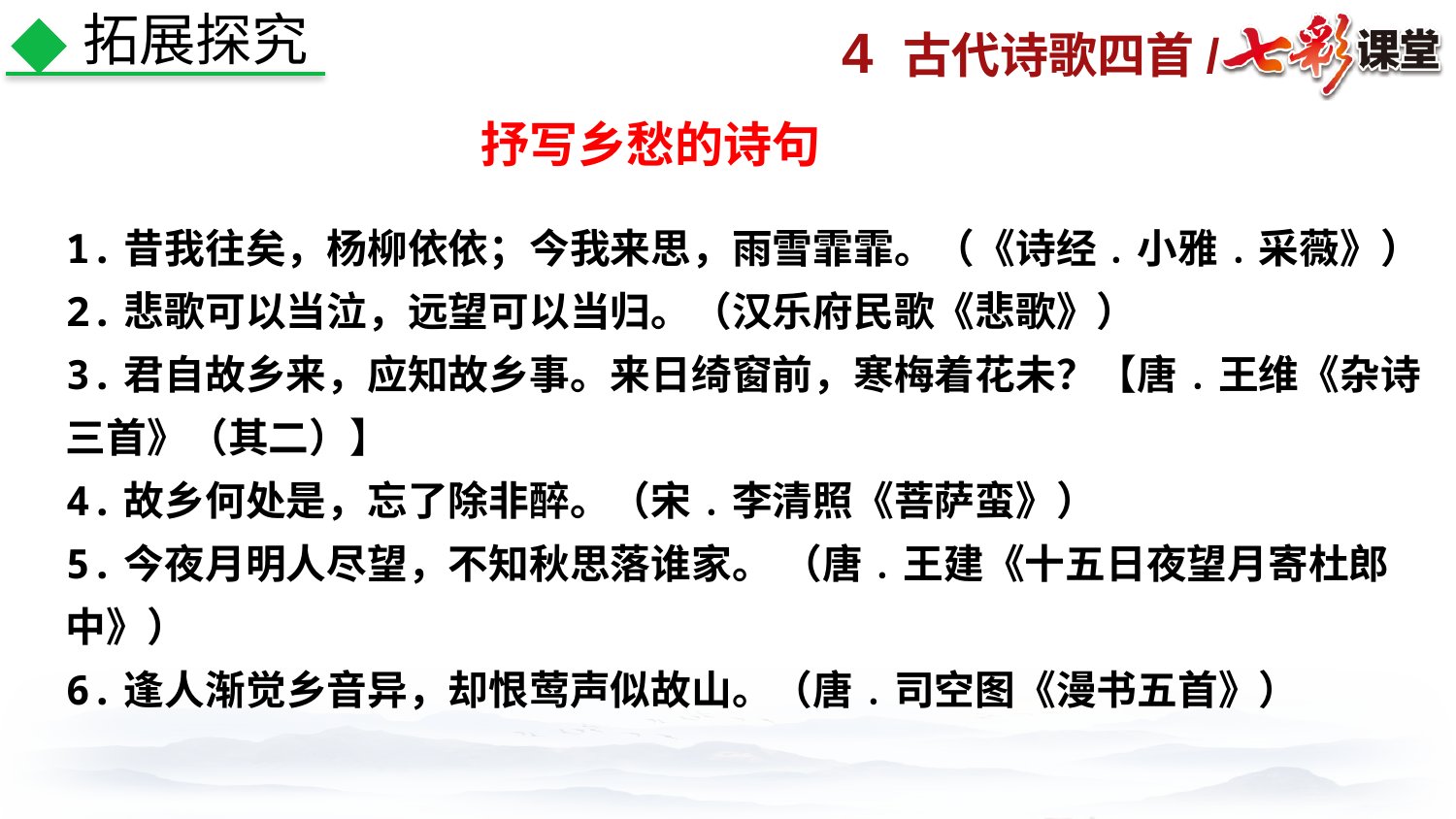

拓展探究

抒写乡愁的诗句
1.昔我往矣，杨柳依依；今我来思，雨雪霏霏。（《诗经﹒小雅﹒采薇》）
2.悲歌可以当泣，远望可以当归。（汉乐府民歌《悲歌》）
3.君自故乡来，应知故乡事。来日绮窗前，寒梅着花未？【唐﹒王维《杂诗三首》（其二）】
4.故乡何处是，忘了除非醉。（宋﹒李清照《菩萨蛮》）
5.今夜月明人尽望，不知秋思落谁家。 （唐﹒王建《十五日夜望月寄杜郎中》）
6.逢人渐觉乡音异，却恨莺声似故山。（唐﹒司空图《漫书五首》）